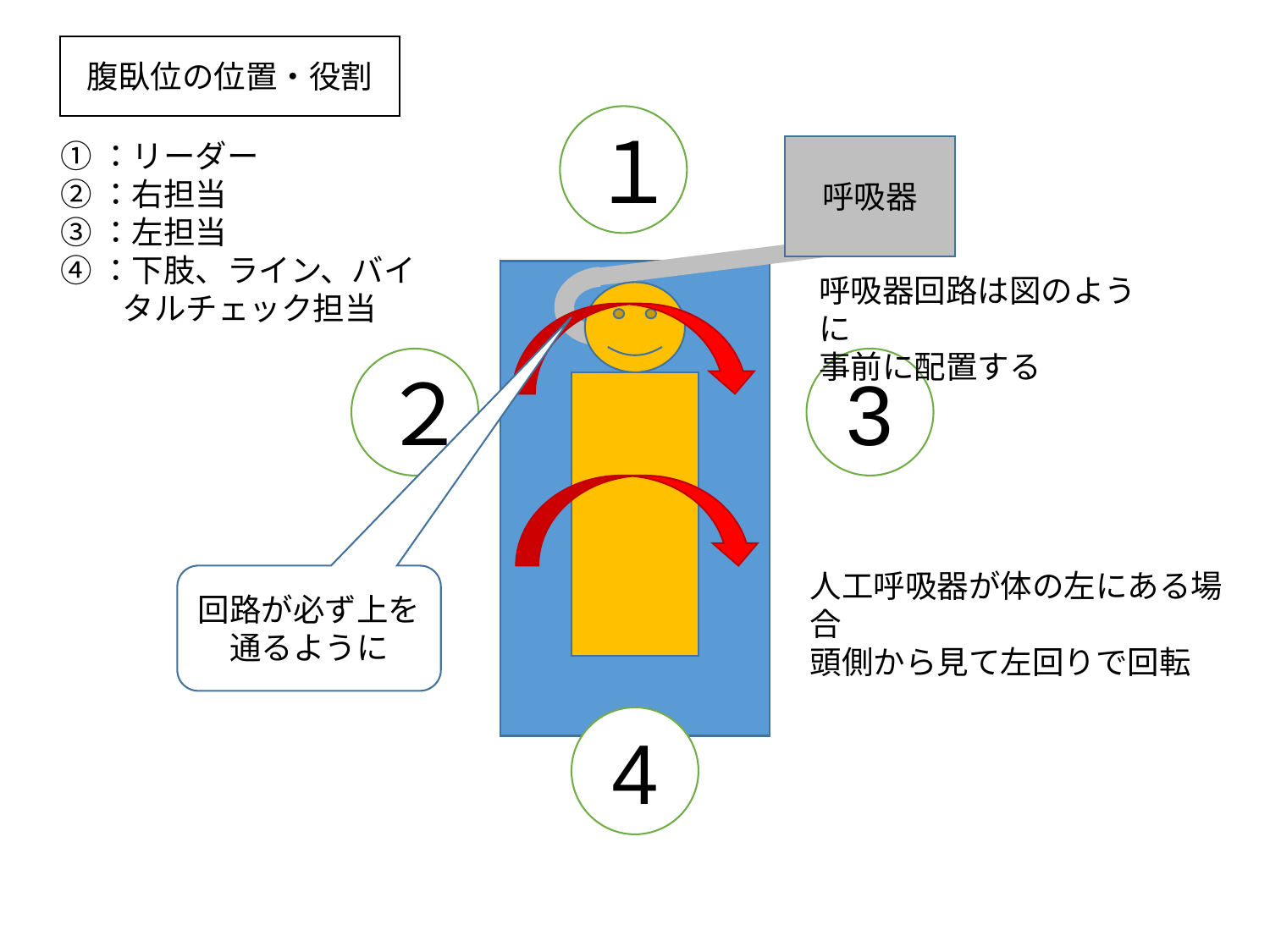

腹臥位の位置・役割
１
呼吸器
①：リーダー
②：右担当
③：左担当
④：下肢、ライン、バイタルチェック担当

呼吸器回路は図のように
事前に配置する

２
3

回路が必ず上を通るように
人工呼吸器が体の左にある場合
頭側から見て左回りで回転
4